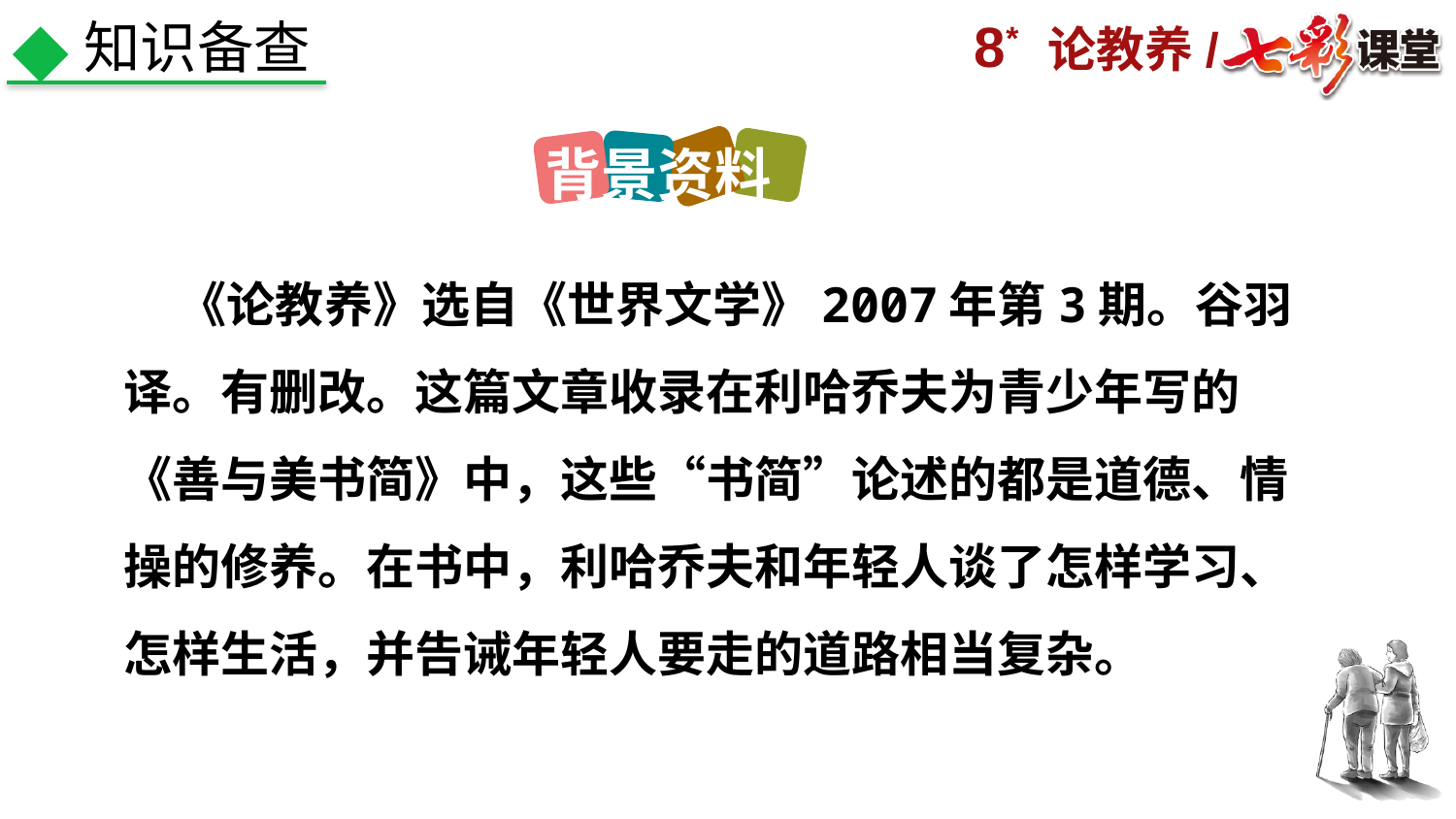

知识备查

背景资料

    《论教养》选自《世界文学》2007年第3期。谷羽译。有删改。这篇文章收录在利哈乔夫为青少年写的 《善与美书简》中，这些“书简”论述的都是道德、情操的修养。在书中，利哈乔夫和年轻人谈了怎样学习、怎样生活，并告诫年轻人要走的道路相当复杂。